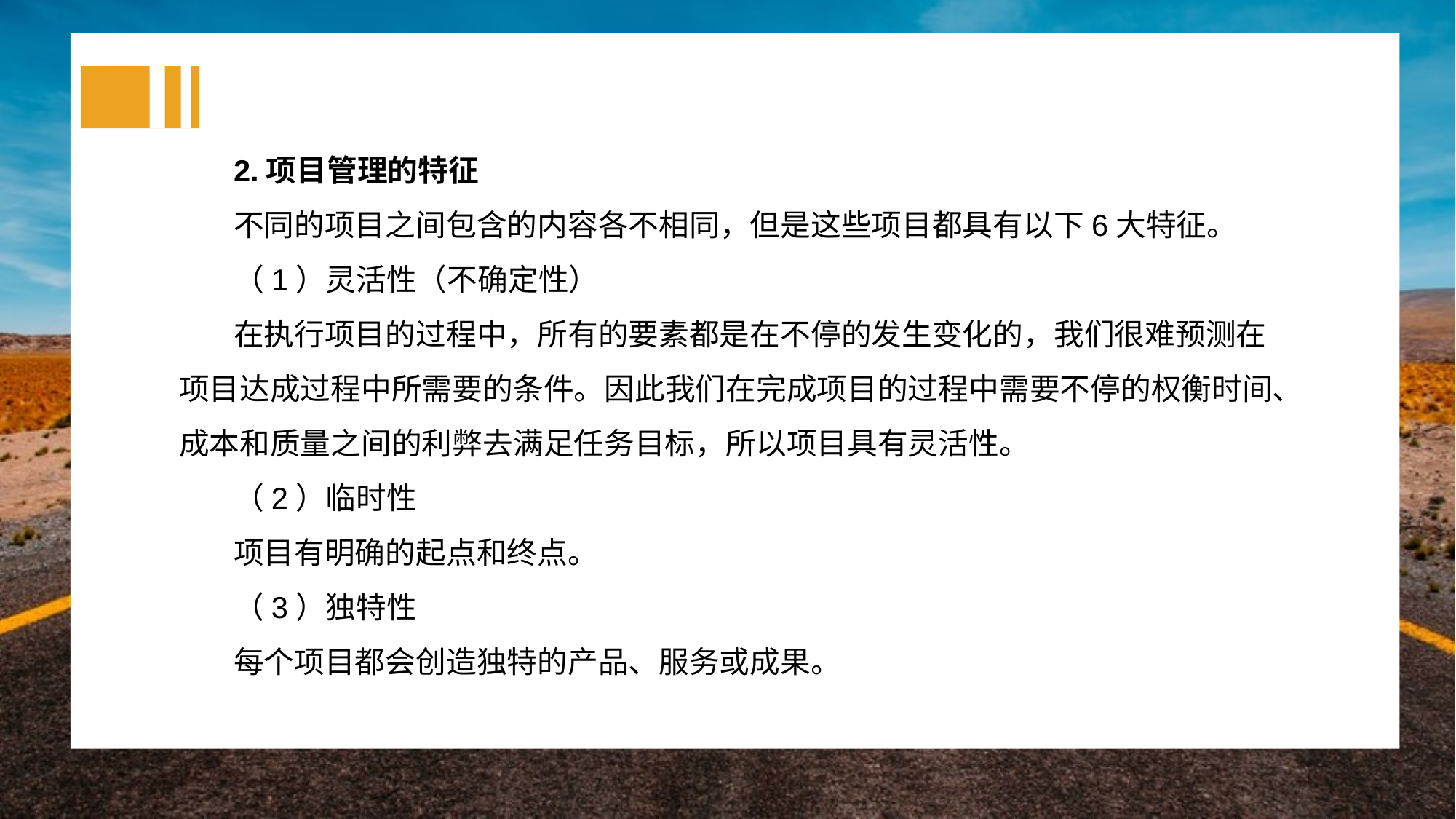

2.项目管理的特征
不同的项目之间包含的内容各不相同，但是这些项目都具有以下6大特征。
（1）灵活性（不确定性）
在执行项目的过程中，所有的要素都是在不停的发生变化的，我们很难预测在项目达成过程中所需要的条件。因此我们在完成项目的过程中需要不停的权衡时间、成本和质量之间的利弊去满足任务目标，所以项目具有灵活性。
（2）临时性
项目有明确的起点和终点。
（3）独特性
每个项目都会创造独特的产品、服务或成果。